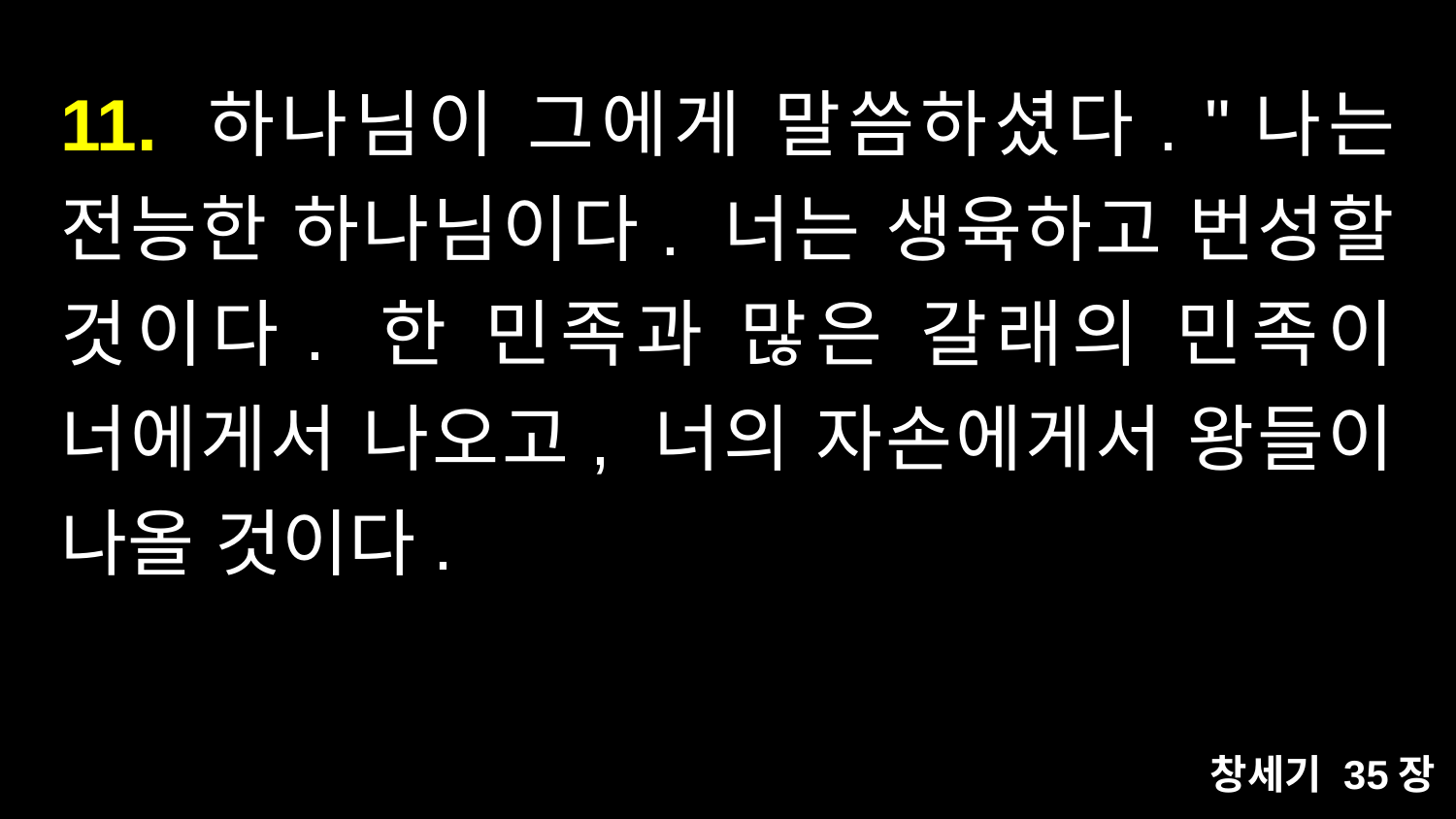

# 11. 하나님이 그에게 말씀하셨다. "나는 전능한 하나님이다. 너는 생육하고 번성할 것이다. 한 민족과 많은 갈래의 민족이 너에게서 나오고, 너의 자손에게서 왕들이 나올 것이다.
창세기 35장